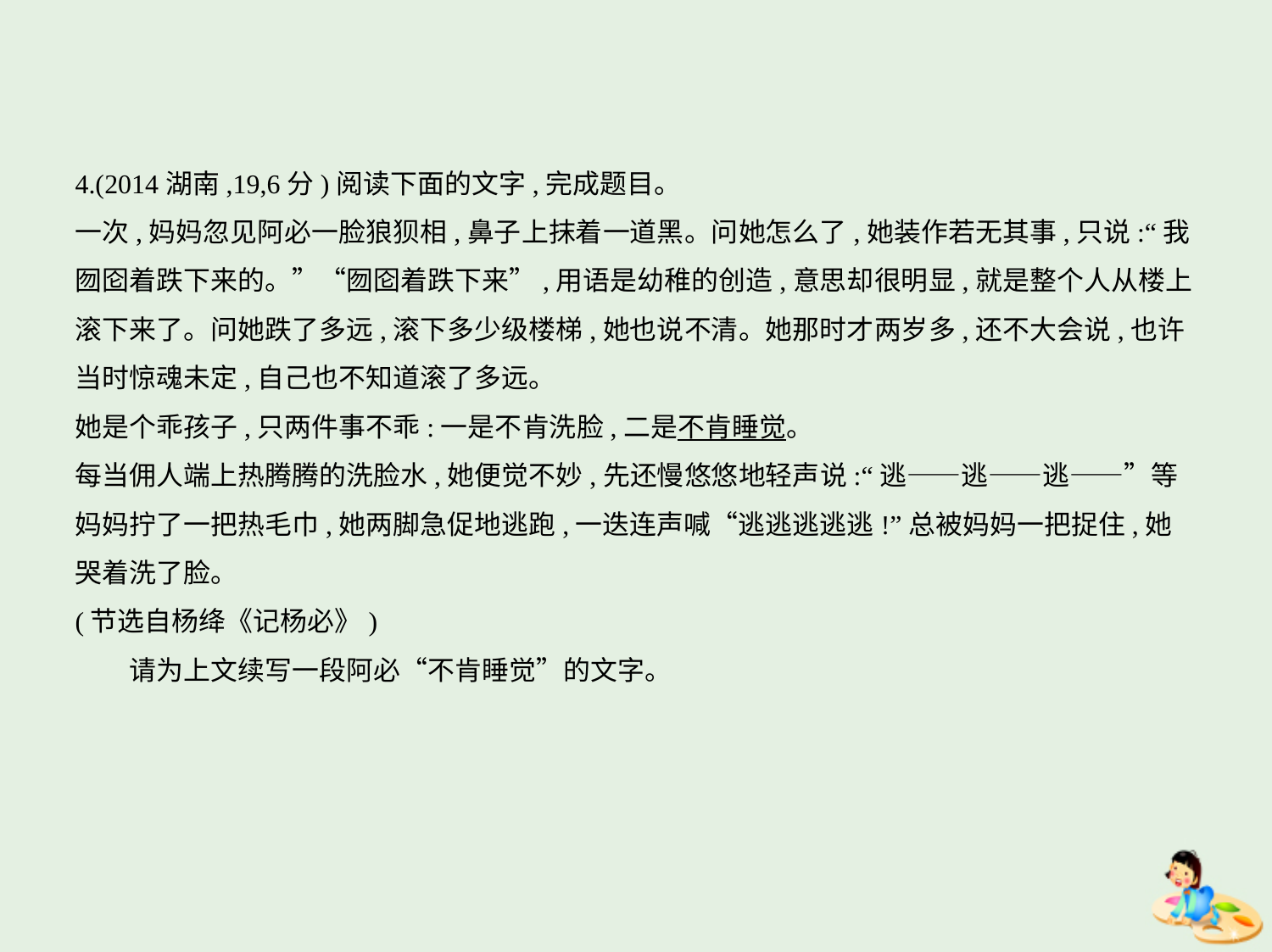

4.(2014湖南,19,6分)阅读下面的文字,完成题目。
一次,妈妈忽见阿必一脸狼狈相,鼻子上抹着一道黑。问她怎么了,她装作若无其事,只说:“我
囫囵着跌下来的。”“囫囵着跌下来”,用语是幼稚的创造,意思却很明显,就是整个人从楼上
滚下来了。问她跌了多远,滚下多少级楼梯,她也说不清。她那时才两岁多,还不大会说,也许
当时惊魂未定,自己也不知道滚了多远。
她是个乖孩子,只两件事不乖:一是不肯洗脸,二是不肯睡觉。
每当佣人端上热腾腾的洗脸水,她便觉不妙,先还慢悠悠地轻声说:“逃——逃——逃——”等
妈妈拧了一把热毛巾,她两脚急促地逃跑,一迭连声喊“逃逃逃逃逃!”总被妈妈一把捉住,她
哭着洗了脸。
(节选自杨绛《记杨必》)
　　请为上文续写一段阿必“不肯睡觉”的文字。